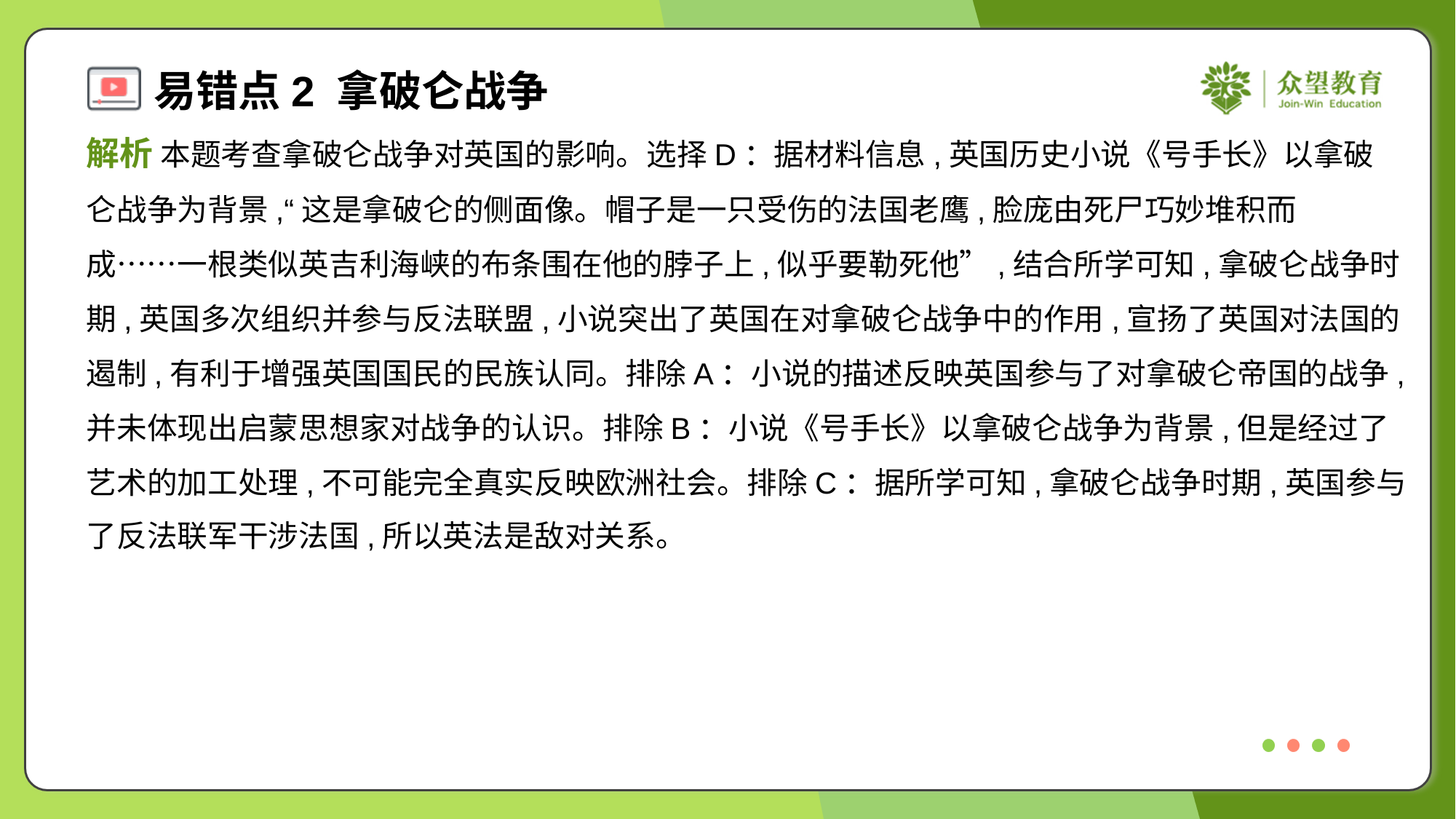

解析 本题考查拿破仑战争对英国的影响。选择D：据材料信息,英国历史小说《号手长》以拿破
仑战争为背景,“这是拿破仑的侧面像。帽子是一只受伤的法国老鹰,脸庞由死尸巧妙堆积而
成……一根类似英吉利海峡的布条围在他的脖子上,似乎要勒死他”,结合所学可知,拿破仑战争时
期,英国多次组织并参与反法联盟,小说突出了英国在对拿破仑战争中的作用,宣扬了英国对法国的
遏制,有利于增强英国国民的民族认同。排除A：小说的描述反映英国参与了对拿破仑帝国的战争,
并未体现出启蒙思想家对战争的认识。排除B：小说《号手长》以拿破仑战争为背景,但是经过了
艺术的加工处理,不可能完全真实反映欧洲社会。排除C：据所学可知,拿破仑战争时期,英国参与
了反法联军干涉法国,所以英法是敌对关系。